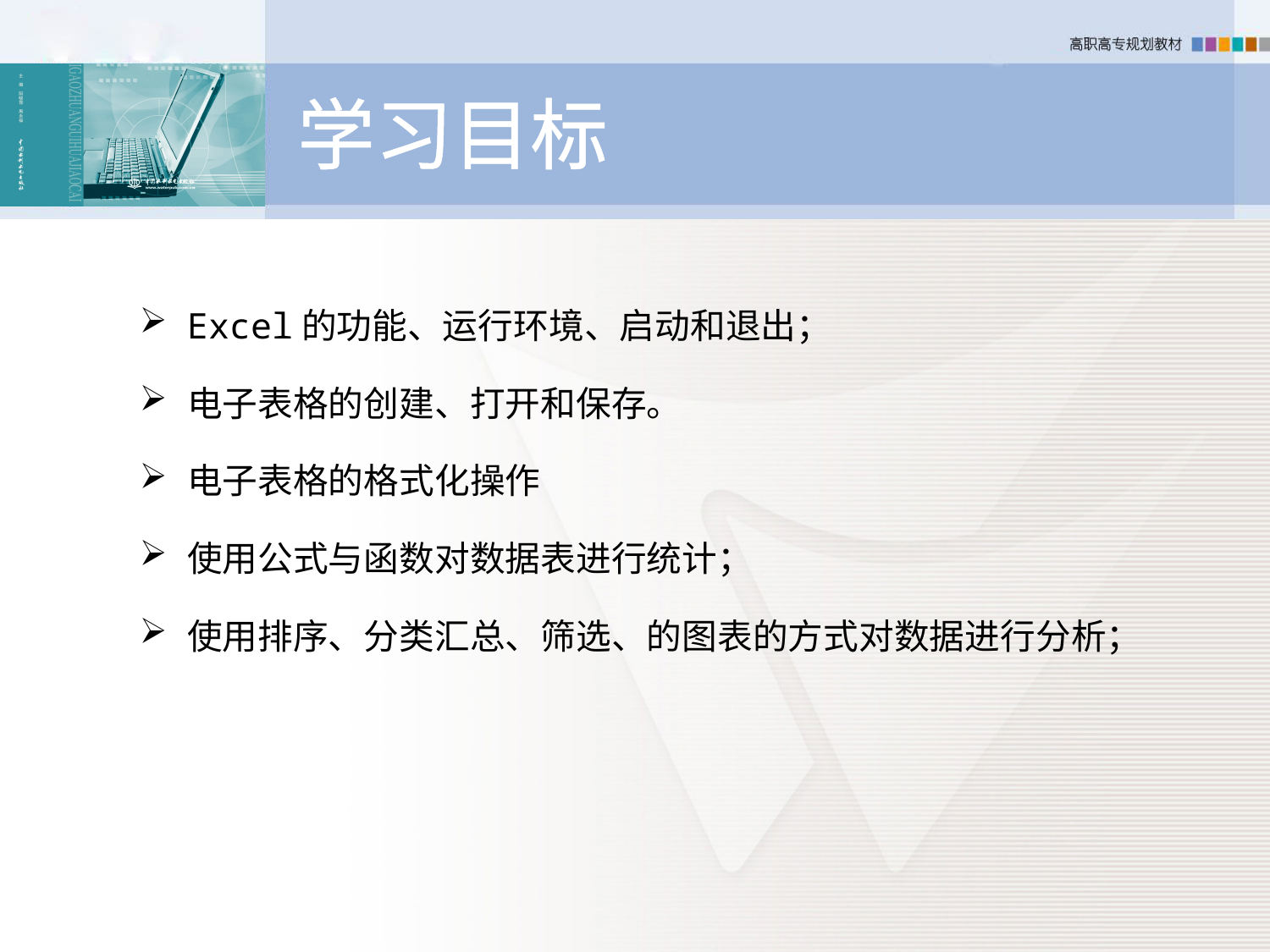

学习目标
Excel的功能、运行环境、启动和退出；
电子表格的创建、打开和保存。
电子表格的格式化操作
使用公式与函数对数据表进行统计；
使用排序、分类汇总、筛选、的图表的方式对数据进行分析；